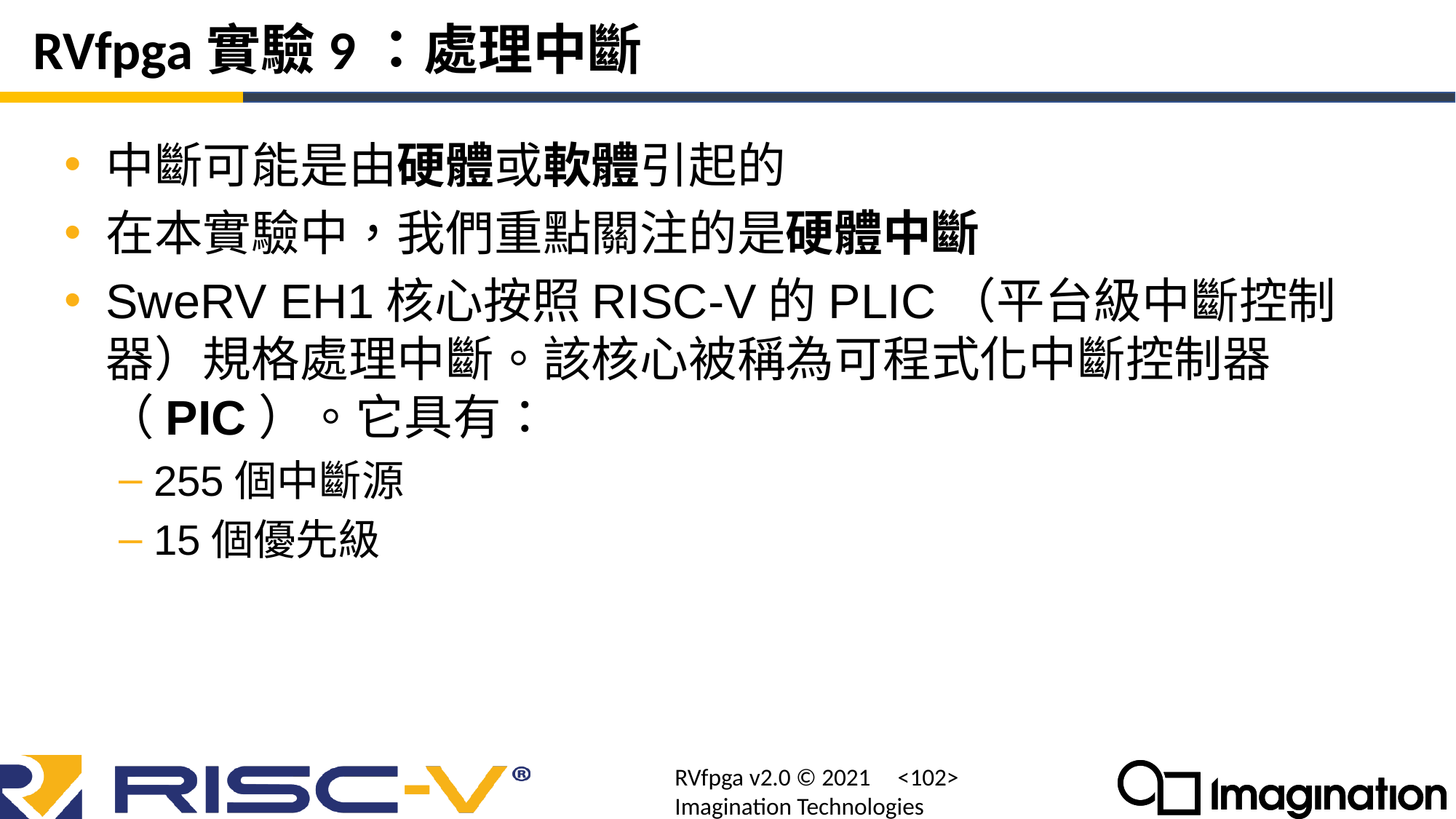

# RVfpga實驗9：處理中斷
中斷可能是由硬體或軟體引起的
在本實驗中，我們重點關注的是硬體中斷
SweRV EH1核心按照RISC-V的PLIC（平台級中斷控制器）規格處理中斷。該核心被稱為可程式化中斷控制器（PIC）。它具有：
255個中斷源
15個優先級